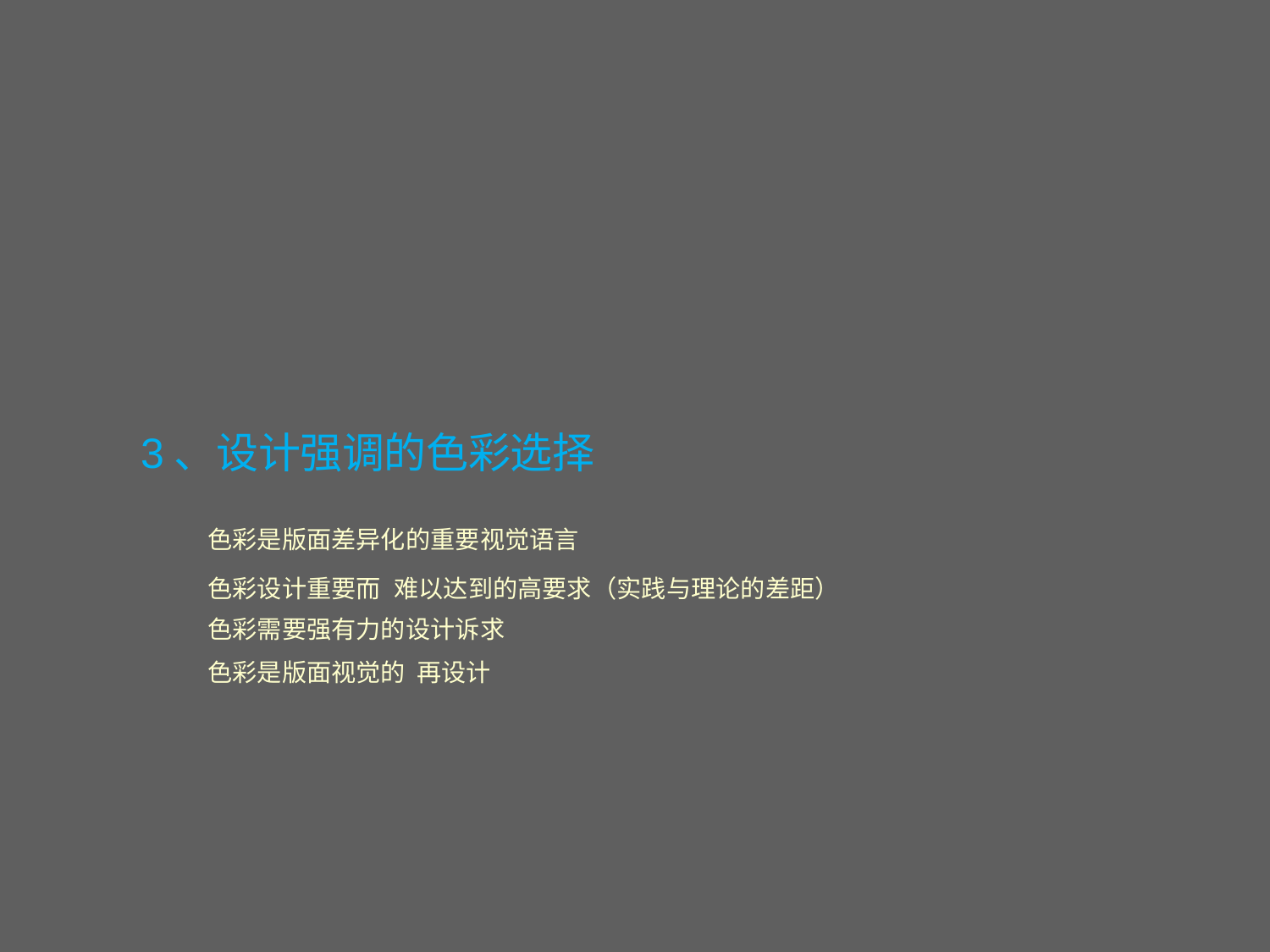

3、设计强调的色彩选择

色彩是版面差异化的重要视觉语言
色彩设计重要而 难以达到的高要求（实践与理论的差距） 色彩需要强有力的设计诉求

色彩是版面视觉的  再设计